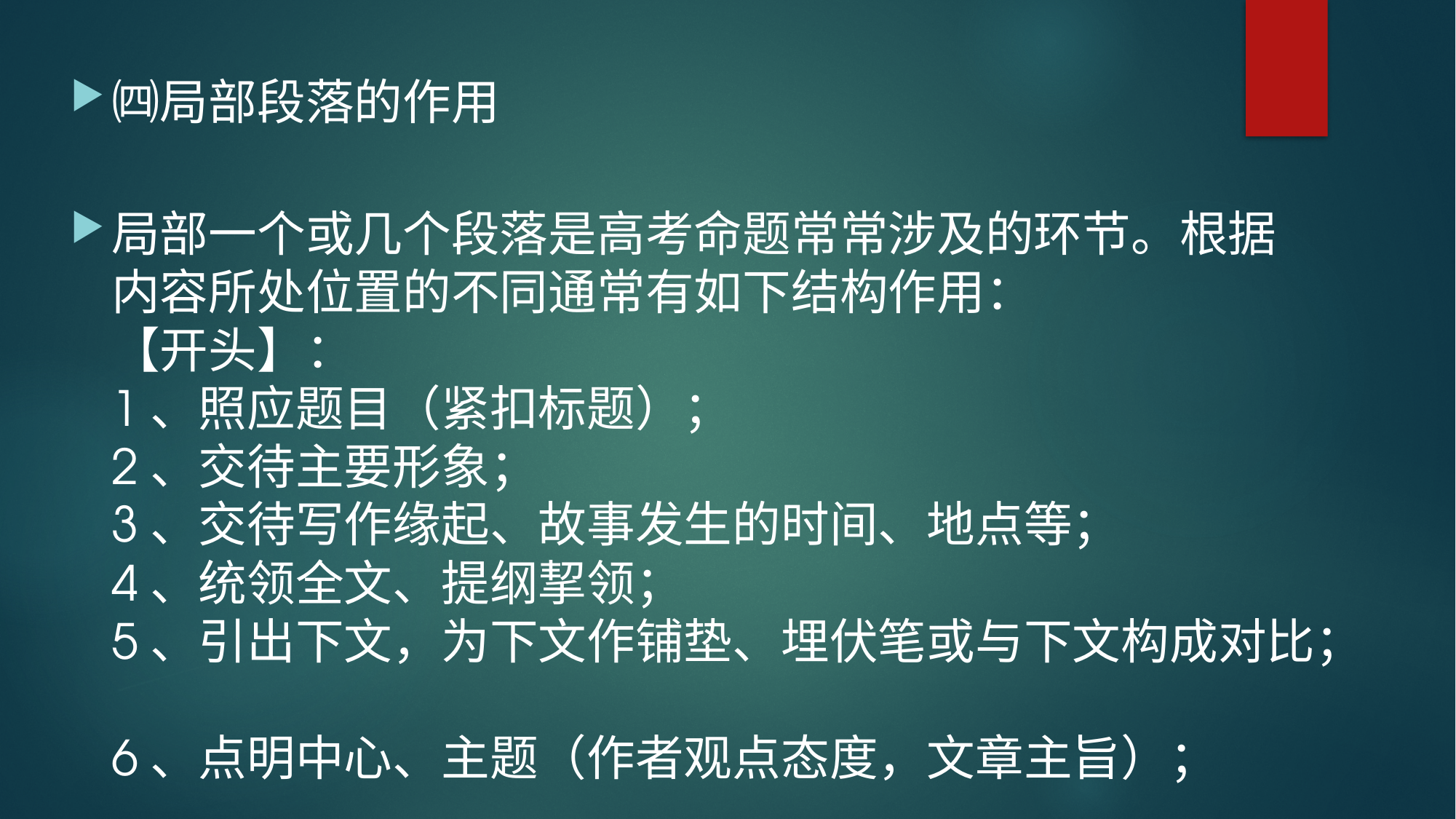

㈣局部段落的作用
局部一个或几个段落是高考命题常常涉及的环节。根据内容所处位置的不同通常有如下结构作用：
【开头】：
1、照应题目（紧扣标题）；
2、交待主要形象；
3、交待写作缘起、故事发生的时间、地点等；
4、统领全文、提纲挈领；
5、引出下文，为下文作铺垫、埋伏笔或与下文构成对比；
6、点明中心、主题（作者观点态度，文章主旨）；